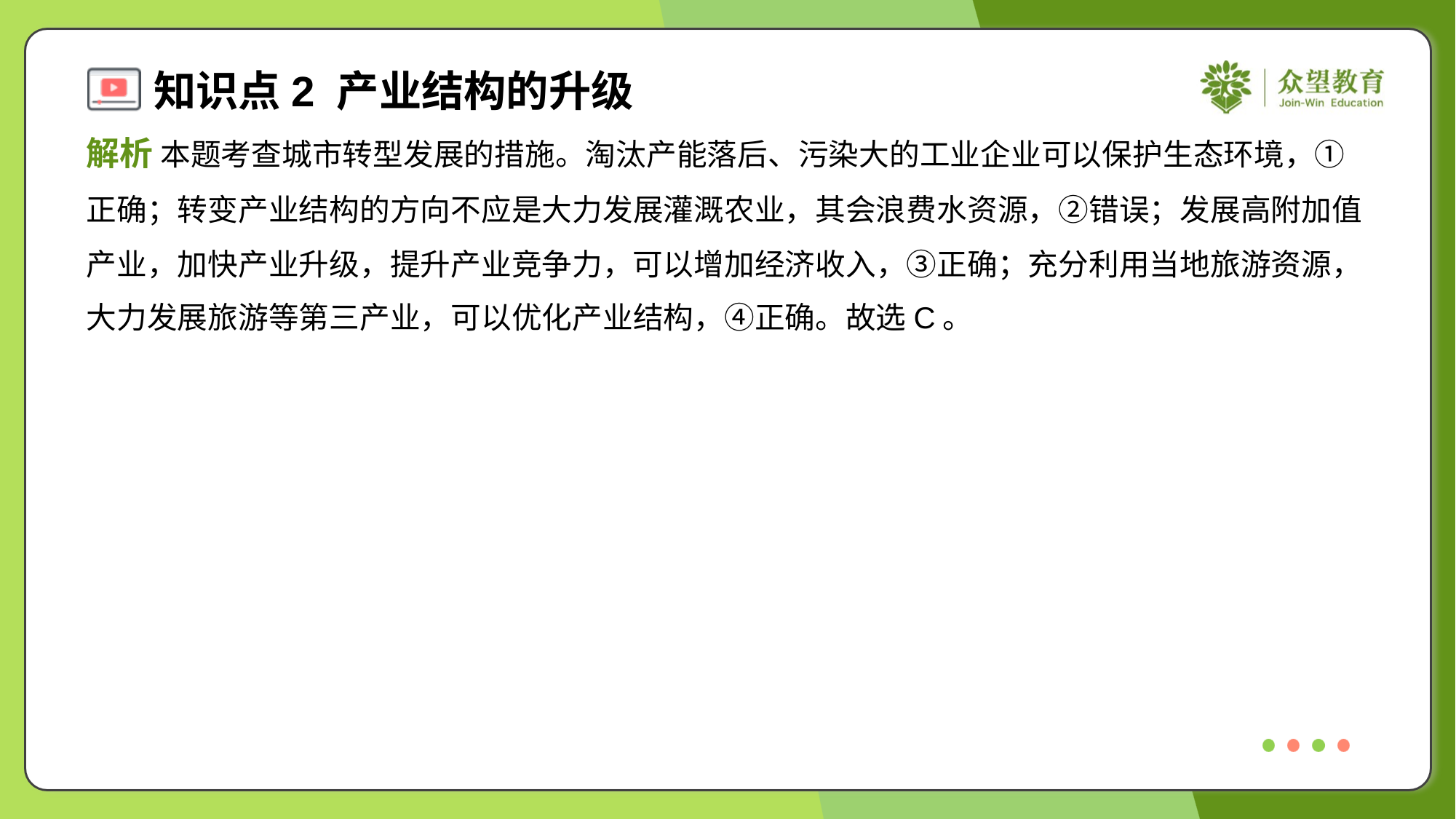

解析 本题考查城市转型发展的措施。淘汰产能落后、污染大的工业企业可以保护生态环境，①
正确；转变产业结构的方向不应是大力发展灌溉农业，其会浪费水资源，②错误；发展高附加值
产业，加快产业升级，提升产业竞争力，可以增加经济收入，③正确；充分利用当地旅游资源，
大力发展旅游等第三产业，可以优化产业结构，④正确。故选C。